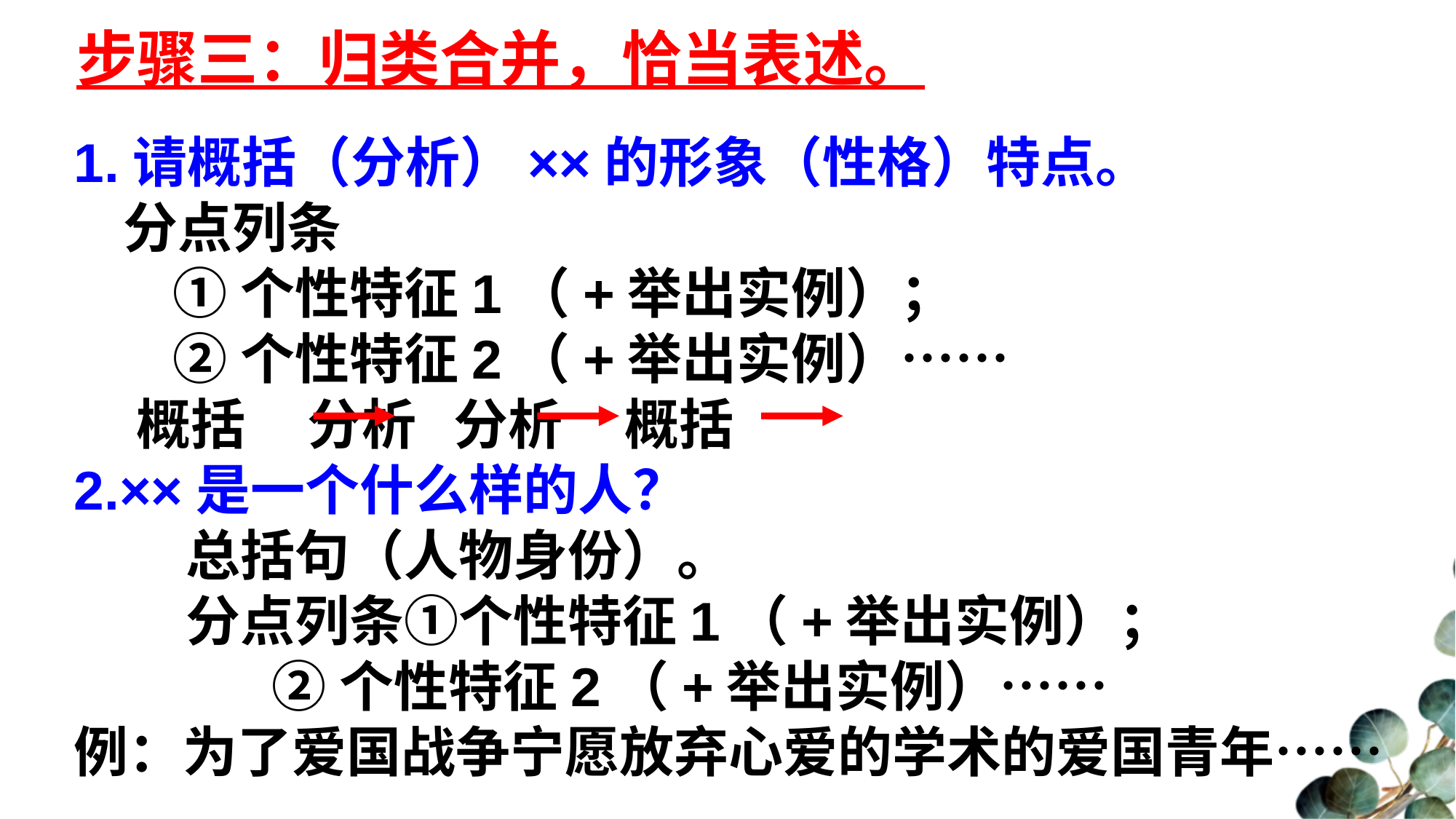

步骤三：归类合并，恰当表述。

1.请概括（分析）××的形象（性格）特点。
    分点列条
        ①个性特征1（+举出实例）；
        ②个性特征2（+举出实例）……
    概括     分析   分析     概括
2.××是一个什么样的人？
        总括句（人物身份）。
        分点列条①个性特征1（+举出实例）；
                ②个性特征2（+举出实例）……
例：为了爱国战争宁愿放弃心爱的学术的爱国青年……